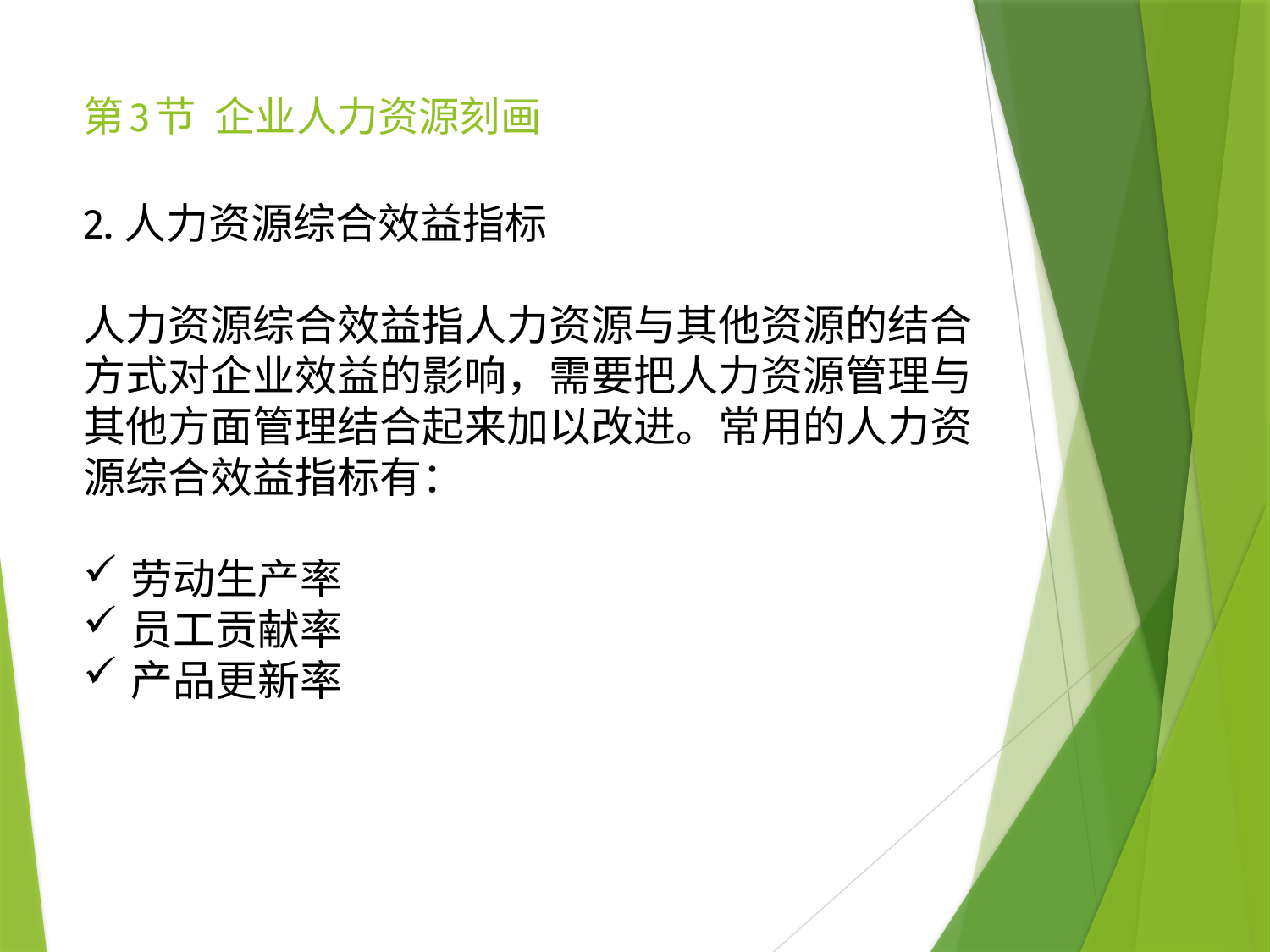

# 第3节  企业人力资源刻画
2.人力资源综合效益指标

人力资源综合效益指人力资源与其他资源的结合方式对企业效益的影响，需要把人力资源管理与其他方面管理结合起来加以改进。常用的人力资源综合效益指标有：

劳动生产率
员工贡献率
产品更新率